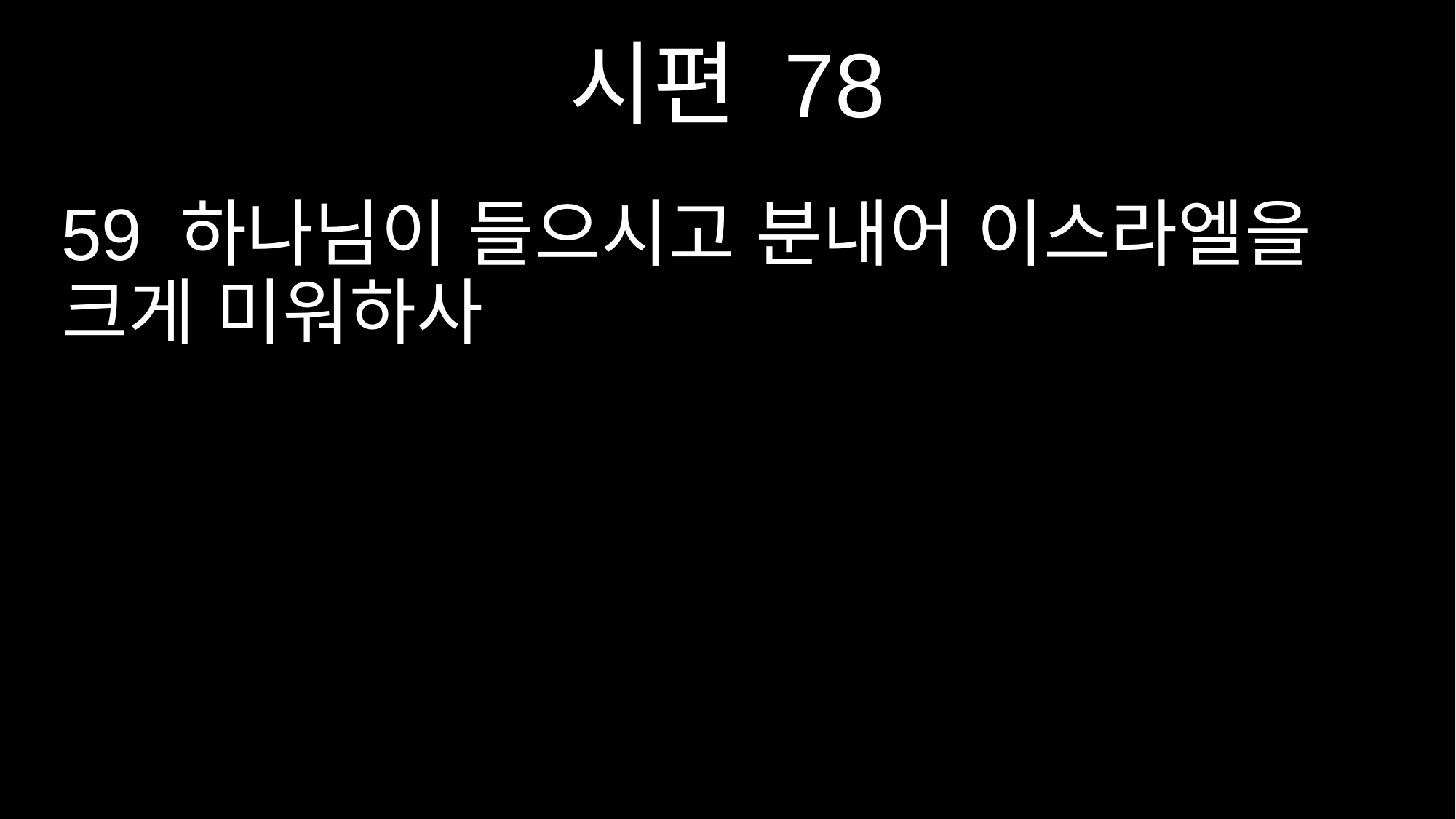

시편 78
59 하나님이 들으시고 분내어 이스라엘을 크게 미워하사